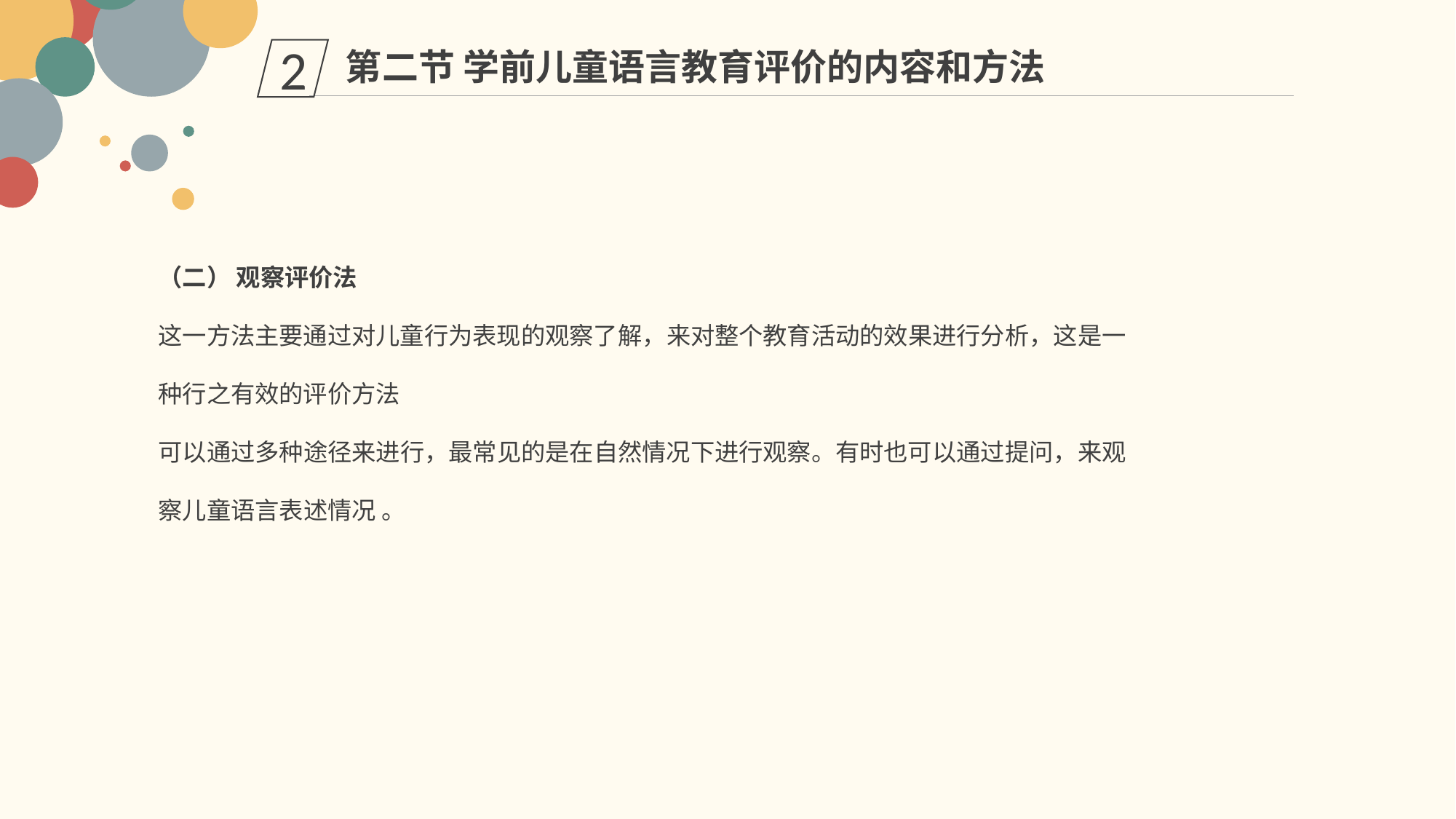

第二节 学前儿童语言教育评价的内容和方法
2
（二） 观察评价法
这一方法主要通过对儿童行为表现的观察了解，来对整个教育活动的效果进行分析，这是一种行之有效的评价方法
可以通过多种途径来进行，最常见的是在自然情况下进行观察。有时也可以通过提问，来观察儿童语言表述情况 。